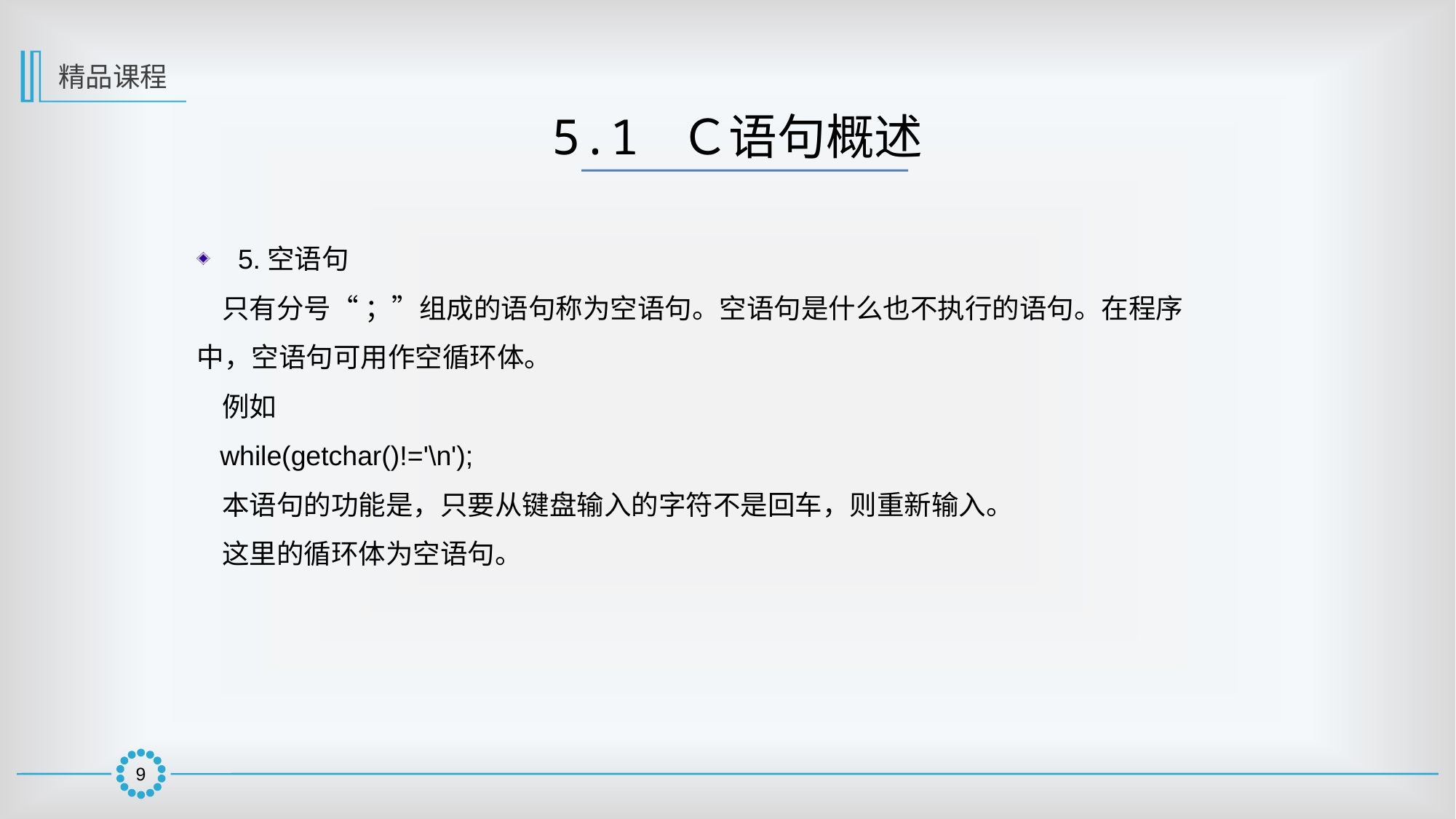

精品课程
5.1 Ｃ语句概述

5.空语句
   只有分号“ ；”组成的语句称为空语句。空语句是什么也不执行的语句。在程序中，空语句可用作空循环体。
   例如
   while(getchar()!='\n');
   本语句的功能是，只要从键盘输入的字符不是回车，则重新输入。
   这里的循环体为空语句。

9